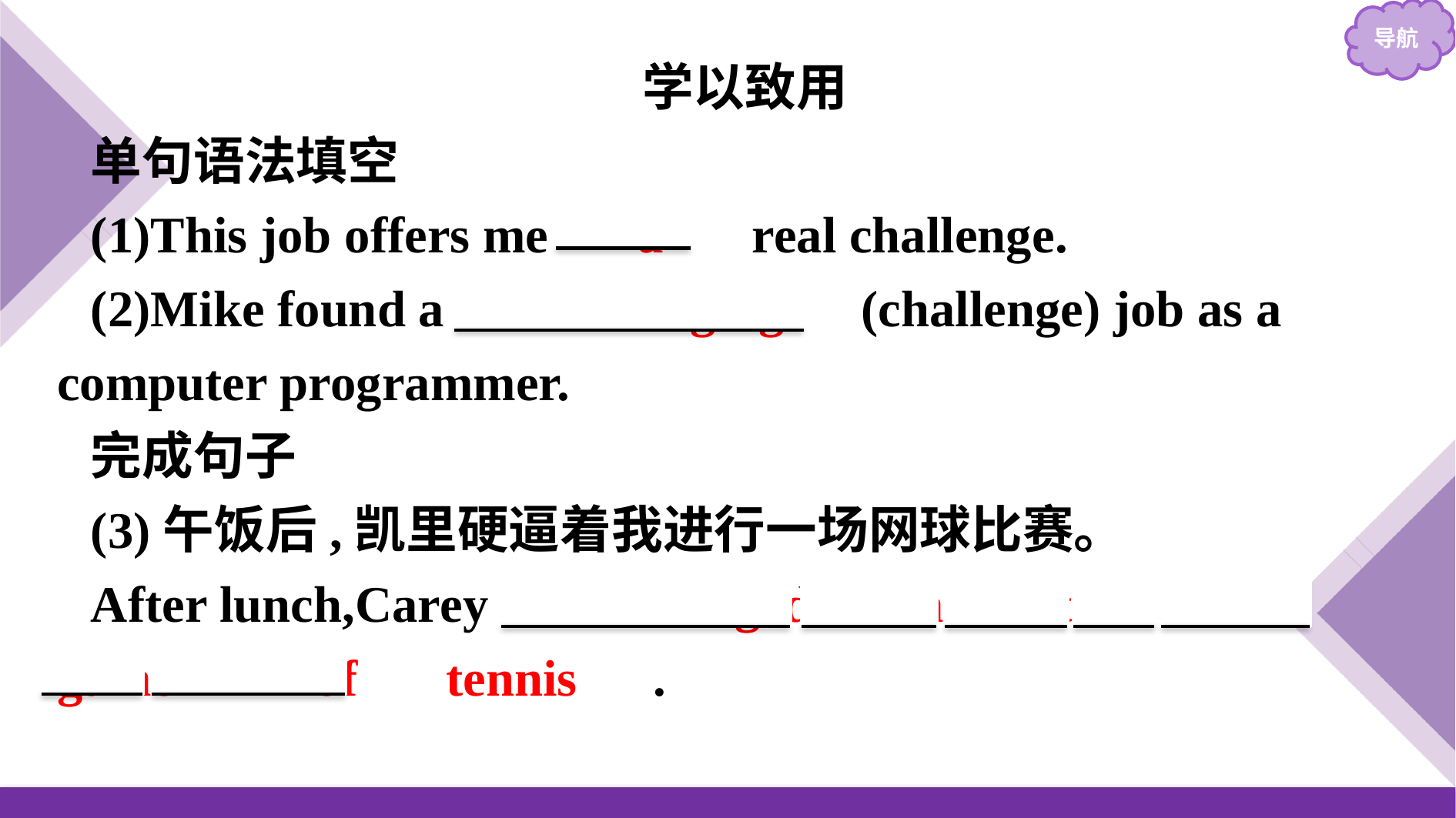

学以致用
单句语法填空
(1)This job offers me 　a　 real challenge.
(2)Mike found a 　challenging　(challenge) job as a computer programmer.
完成句子
(3)午饭后,凯里硬逼着我进行一场网球比赛。
After lunch,Carey 　challenged　 me　 to　 a　 game　 　of　 tennis　.